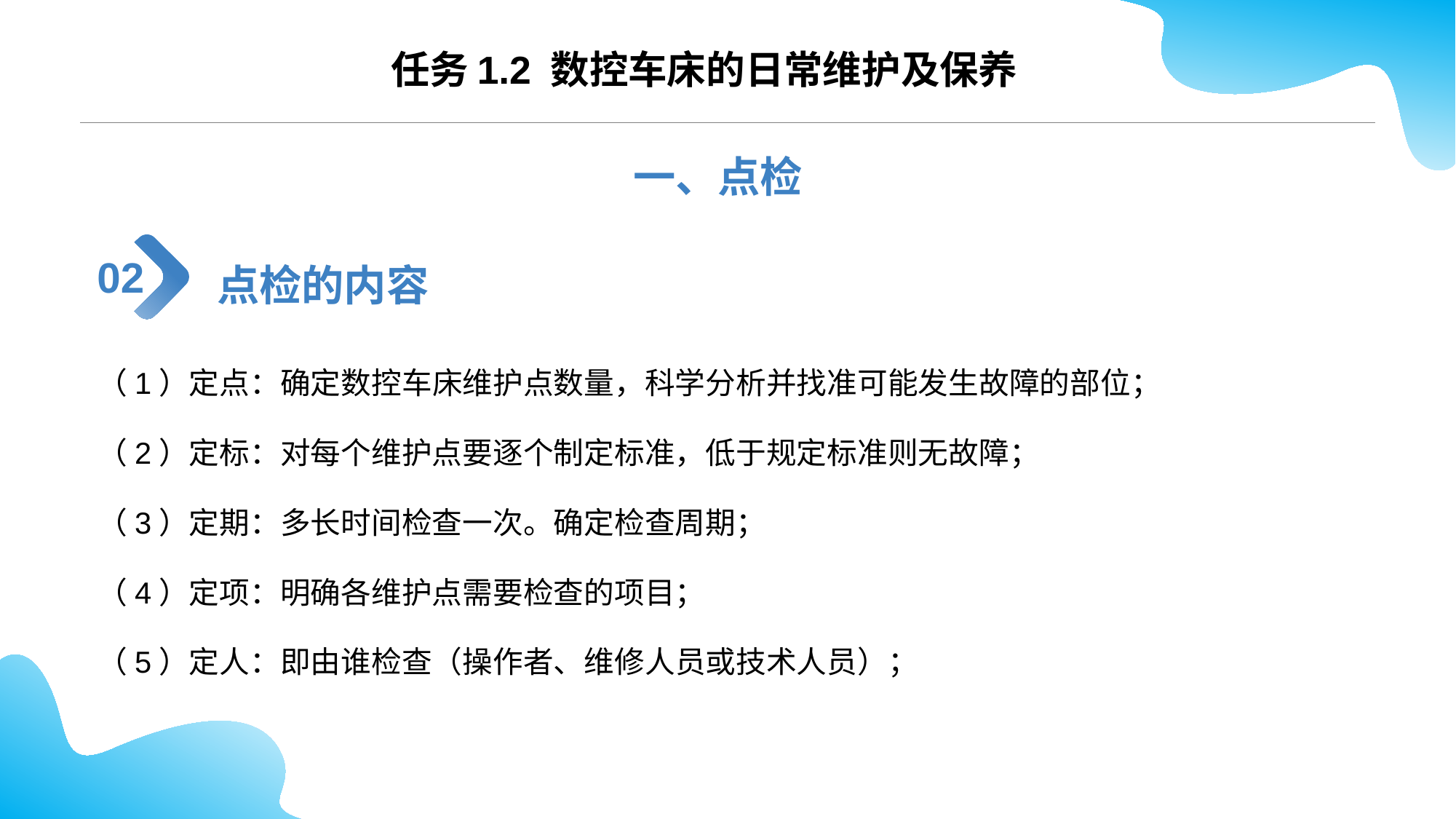

CONTENTS
任务1.2 数控车床的日常维护及保养
一、点检
点检的内容
02

（1）定点：确定数控车床维护点数量，科学分析并找准可能发生故障的部位；
（2）定标：对每个维护点要逐个制定标准，低于规定标准则无故障；
（3）定期：多长时间检查一次。确定检查周期；
（4）定项：明确各维护点需要检查的项目；
（5）定人：即由谁检查（操作者、维修人员或技术人员）；